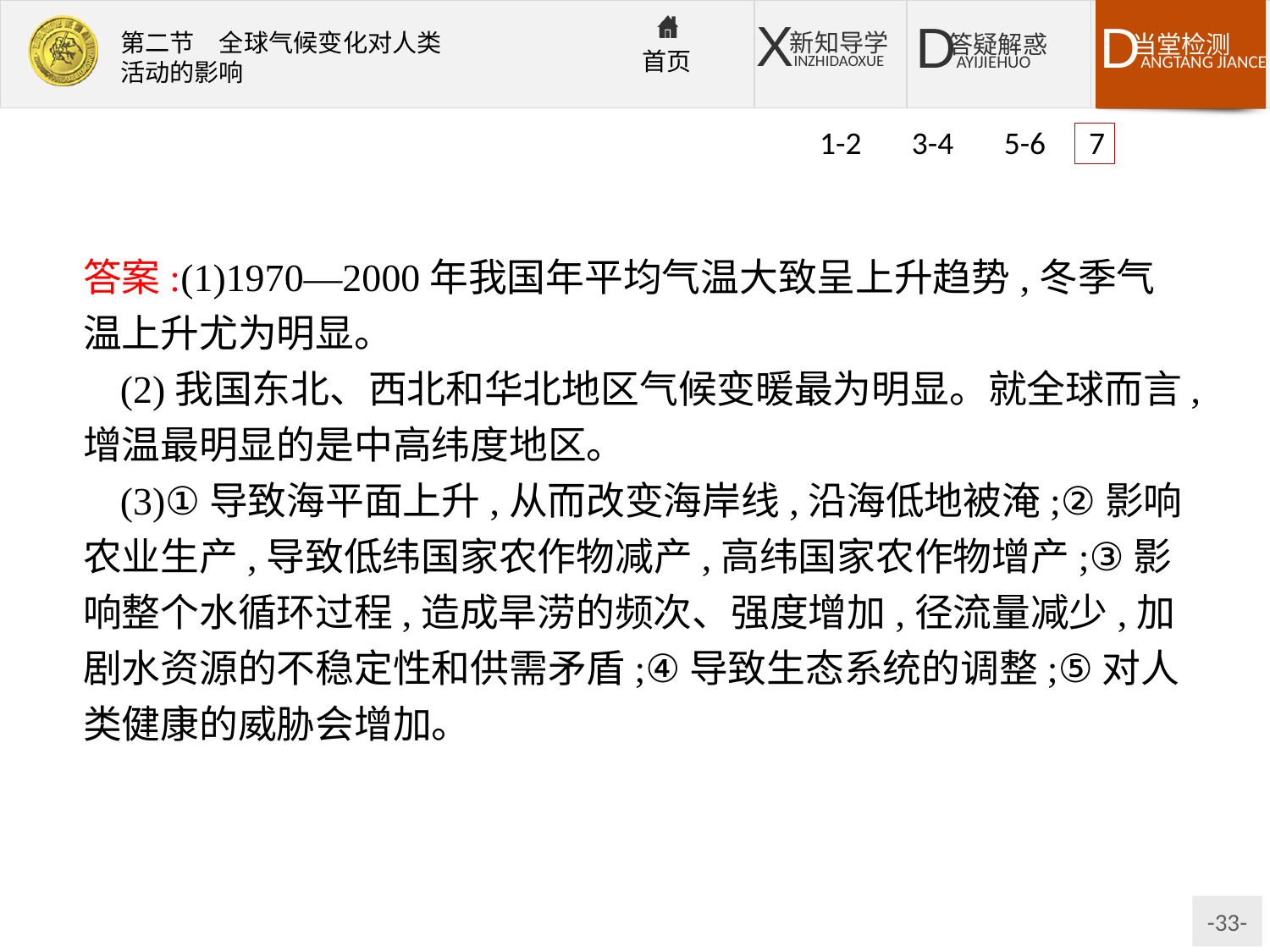

1-2       3-4       5-6      7

答案:(1)1970—2000年我国年平均气温大致呈上升趋势,冬季气温上升尤为明显。
(2)我国东北、西北和华北地区气候变暖最为明显。就全球而言,增温最明显的是中高纬度地区。
(3)①导致海平面上升,从而改变海岸线,沿海低地被淹;②影响农业生产,导致低纬国家农作物减产,高纬国家农作物增产;③影响整个水循环过程,造成旱涝的频次、强度增加,径流量减少,加剧水资源的不稳定性和供需矛盾;④导致生态系统的调整;⑤对人类健康的威胁会增加。